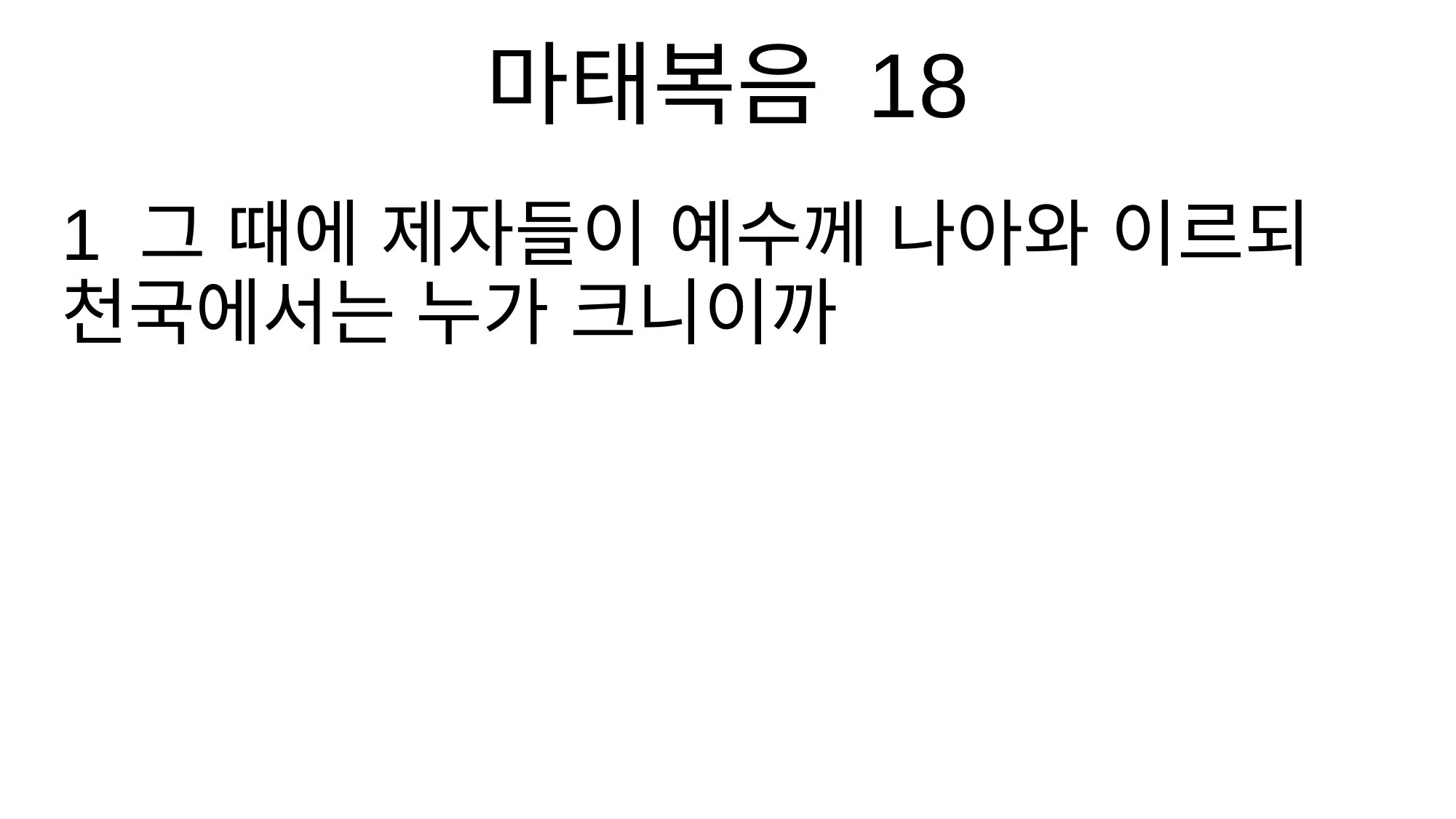

마태복음 18
1 그 때에 제자들이 예수께 나아와 이르되 천국에서는 누가 크니이까